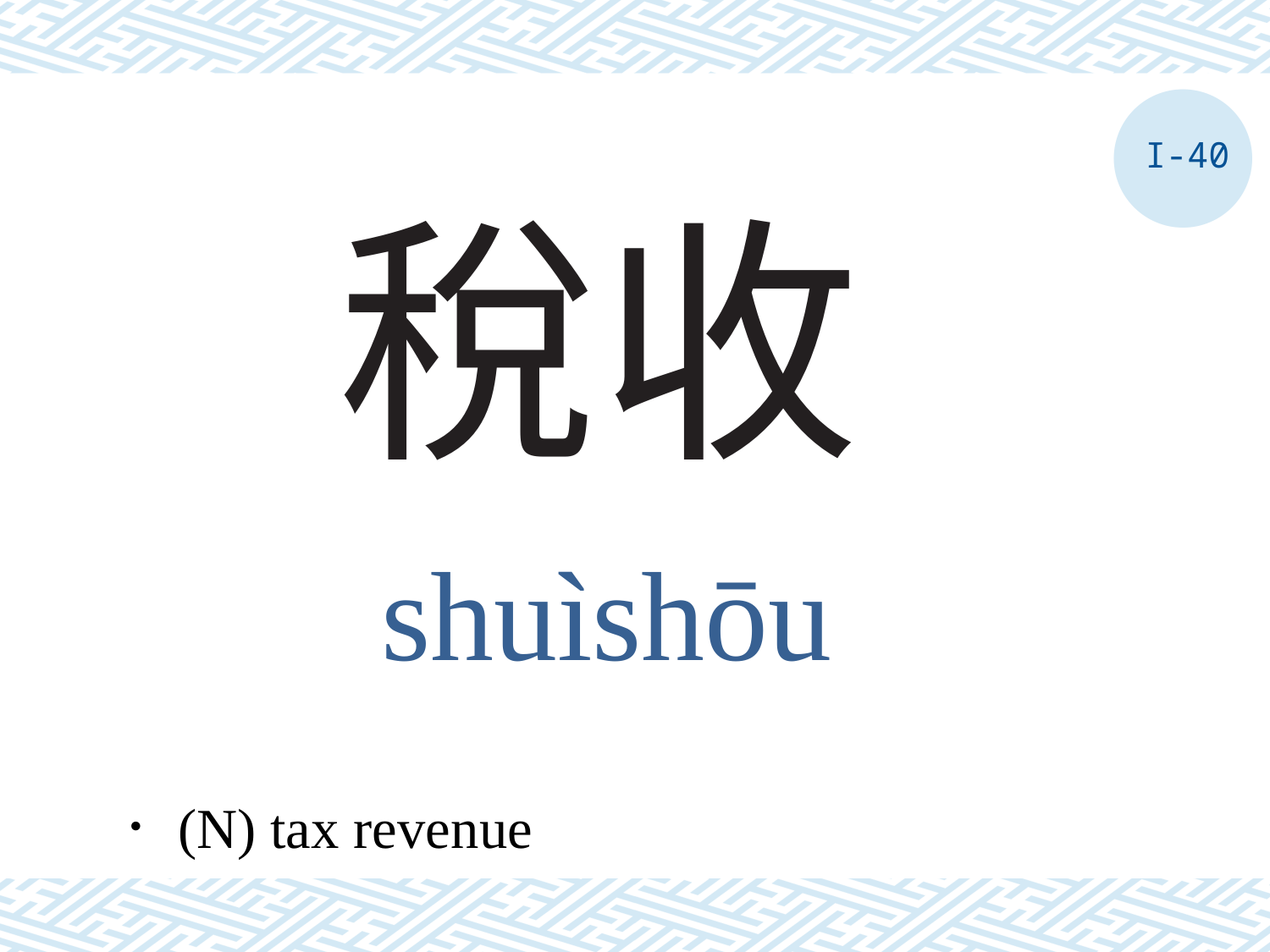

I-40

# 稅收
shuìshōu
．(N) tax revenue